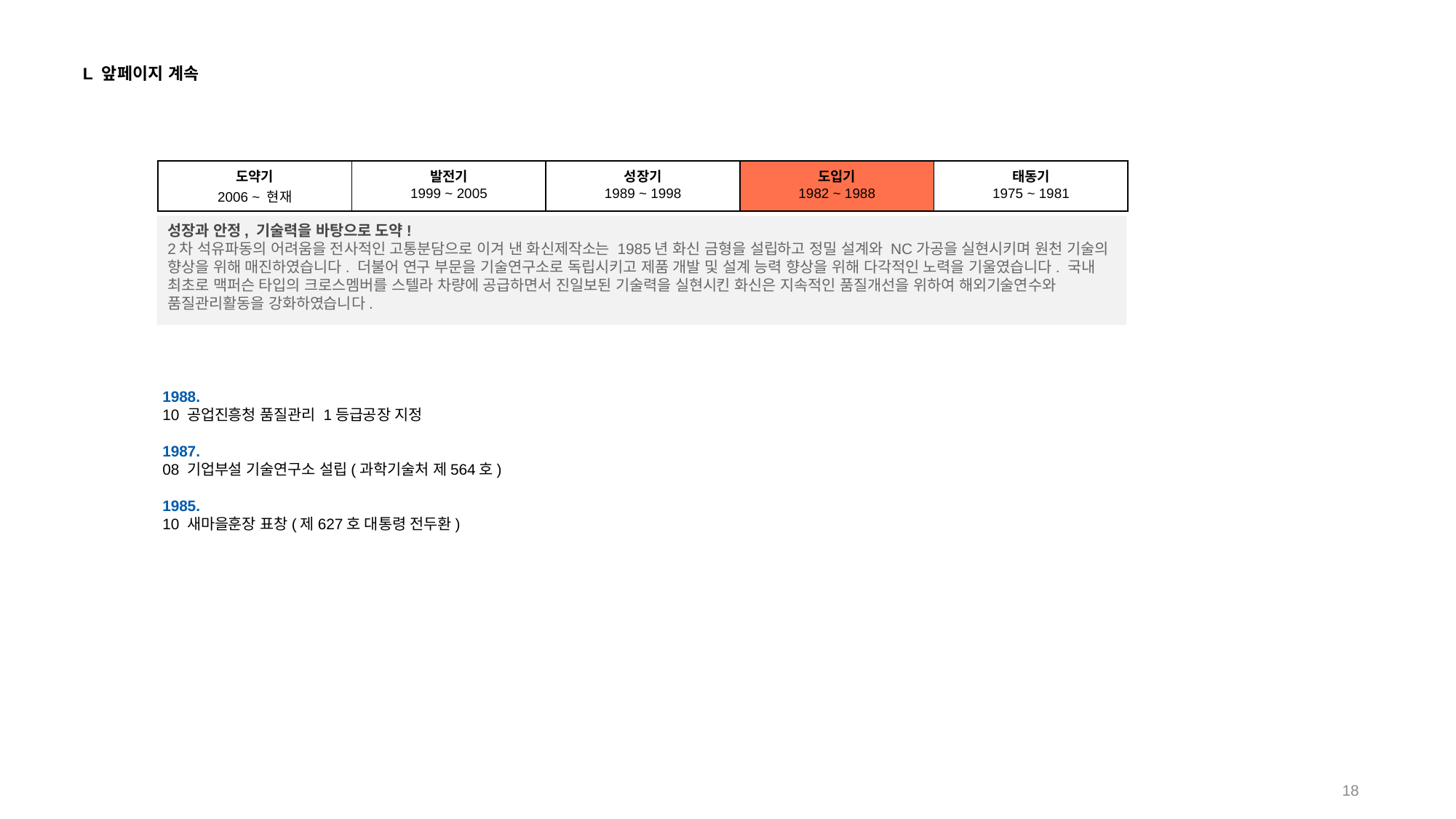

L 앞페이지 계속
| 도약기 2006 ~ 현재 | 발전기 1999 ~ 2005 | 성장기 1989 ~ 1998 | 도입기 1982 ~ 1988 | 태동기 1975 ~ 1981 |
| --- | --- | --- | --- | --- |
성장과 안정, 기술력을 바탕으로 도약!
2차 석유파동의 어려움을 전사적인 고통분담으로 이겨 낸 화신제작소는 1985년 화신 금형을 설립하고 정밀 설계와 NC가공을 실현시키며 원천 기술의 향상을 위해 매진하였습니다. 더불어 연구 부문을 기술연구소로 독립시키고 제품 개발 및 설계 능력 향상을 위해 다각적인 노력을 기울였습니다. 국내 최초로 맥퍼슨 타입의 크로스멤버를 스텔라 차량에 공급하면서 진일보된 기술력을 실현시킨 화신은 지속적인 품질개선을 위하여 해외기술연수와 품질관리활동을 강화하였습니다.
1988.
10 공업진흥청 품질관리 1등급공장 지정

1987.
08 기업부설 기술연구소 설립(과학기술처 제564호)

1985.
10 새마을훈장 표창(제627호 대통령 전두환)
18